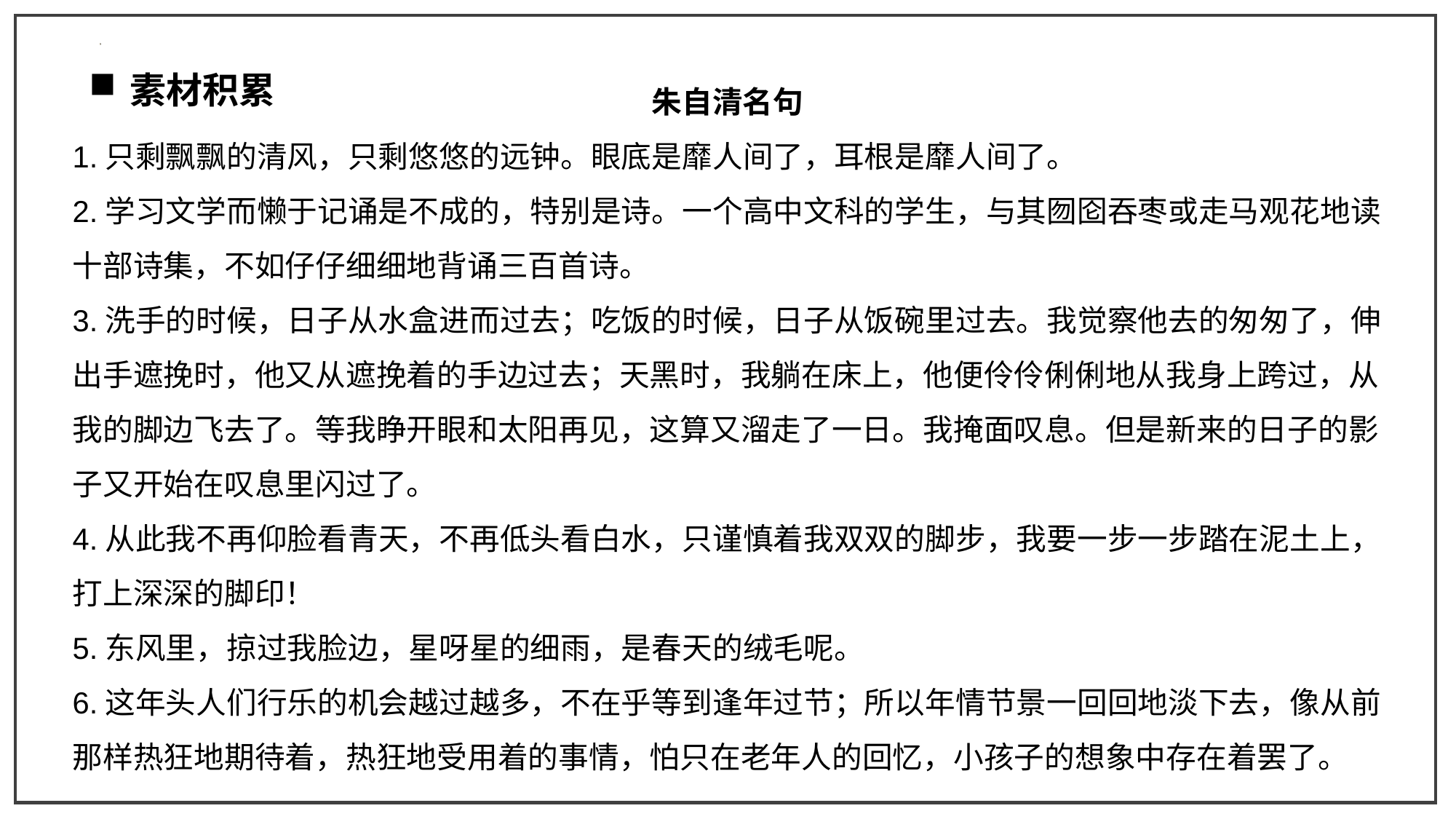

素材积累
朱自清名句
1.只剩飘飘的清风，只剩悠悠的远钟。眼底是靡人间了，耳根是靡人间了。
2.学习文学而懒于记诵是不成的，特别是诗。一个高中文科的学生，与其囫囵吞枣或走马观花地读十部诗集，不如仔仔细细地背诵三百首诗。
3.洗手的时候，日子从水盒进而过去；吃饭的时候，日子从饭碗里过去。我觉察他去的匆匆了，伸出手遮挽时，他又从遮挽着的手边过去；天黑时，我躺在床上，他便伶伶俐俐地从我身上跨过，从我的脚边飞去了。等我睁开眼和太阳再见，这算又溜走了一日。我掩面叹息。但是新来的日子的影子又开始在叹息里闪过了。
4.从此我不再仰脸看青天，不再低头看白水，只谨慎着我双双的脚步，我要一步一步踏在泥土上，打上深深的脚印！
5.东风里，掠过我脸边，星呀星的细雨，是春天的绒毛呢。
6.这年头人们行乐的机会越过越多，不在乎等到逢年过节；所以年情节景一回回地淡下去，像从前那样热狂地期待着，热狂地受用着的事情，怕只在老年人的回忆，小孩子的想象中存在着罢了。